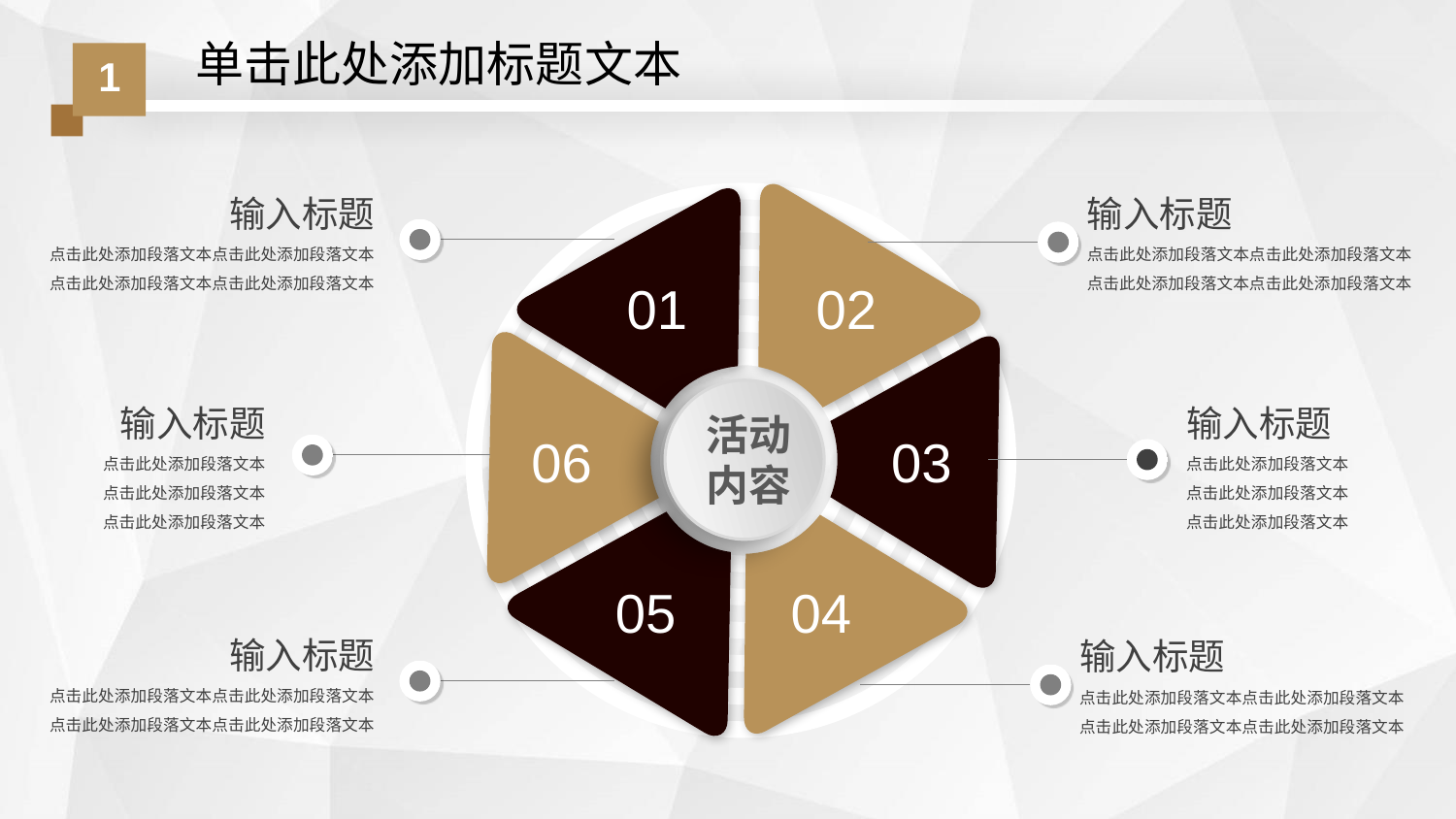

单击此处添加标题文本
1

02

01

06

03

04

05
输入标题
点击此处添加段落文本点击此处添加段落文本
点击此处添加段落文本点击此处添加段落文本
输入标题
点击此处添加段落文本点击此处添加段落文本
点击此处添加段落文本点击此处添加段落文本

输入标题
点击此处添加段落文本
点击此处添加段落文本
点击此处添加段落文本
输入标题
点击此处添加段落文本
点击此处添加段落文本
点击此处添加段落文本

活动
内容

输入标题
点击此处添加段落文本点击此处添加段落文本
点击此处添加段落文本点击此处添加段落文本
输入标题
点击此处添加段落文本点击此处添加段落文本
点击此处添加段落文本点击此处添加段落文本